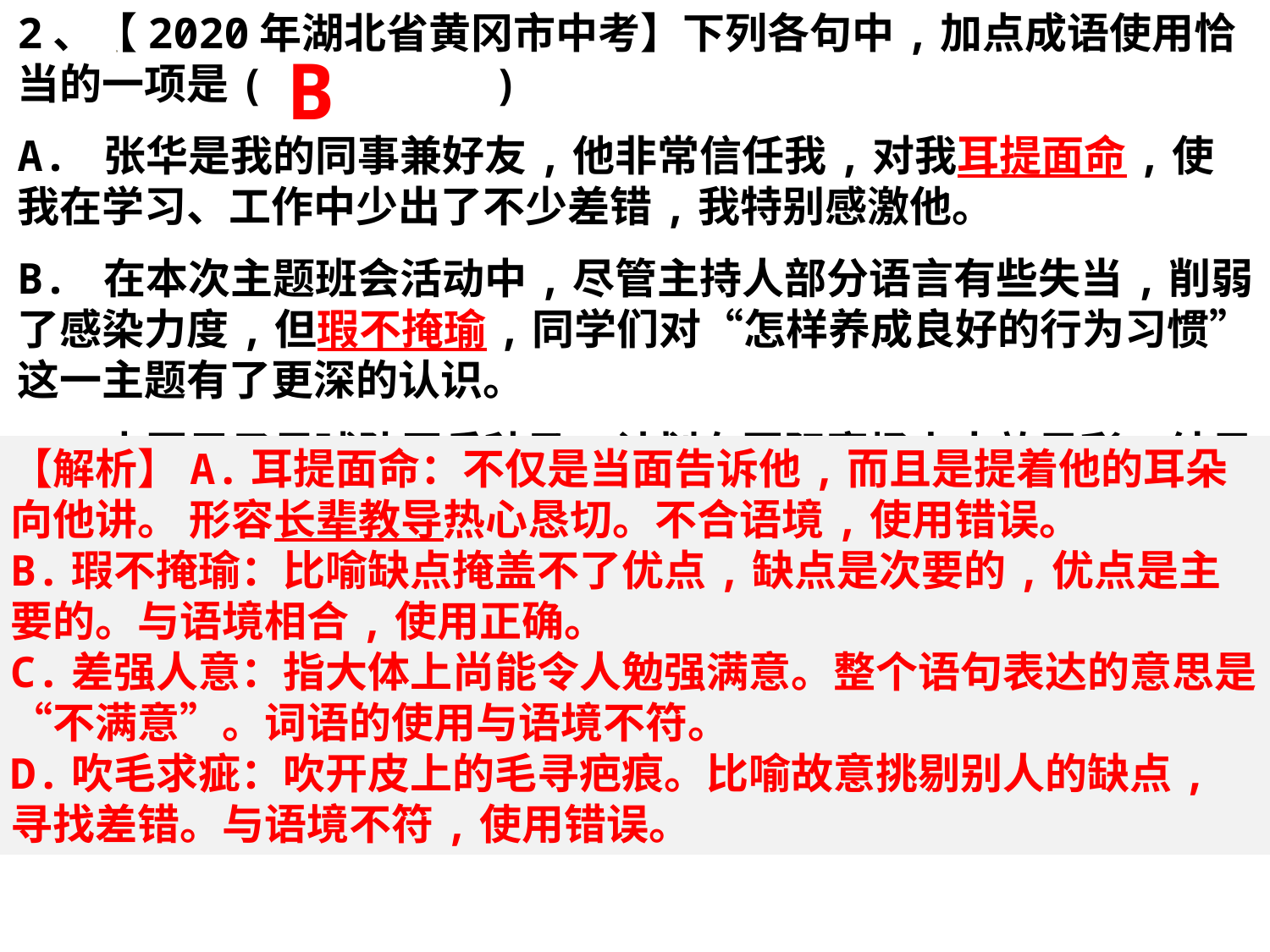

2、【2020年湖北省黄冈市中考】下列各句中,加点成语使用恰当的一项是(         )
A. 张华是我的同事兼好友,他非常信任我,对我耳提面命,使我在学习、工作中少出了不少差错,我特别感激他。
B. 在本次主题班会活动中,尽管主持人部分语言有些失当,削弱了感染力度,但瑕不掩瑜,同学们对“怎样养成良好的行为习惯”这一主题有了更深的认识。
C. 中国男子足球队厉兵秣马,计划在国际赛场上大放异彩,结果却以大比分惨败于国际三流球队,再次让人感到差强人意。
D. 近段时间以来,高中学籍档案造假、冒名顶替上学等事件不断被批露出来,一些知名媒体对此穷追猛打,吹毛求疵。
B
【解析】A.耳提面命：不仅是当面告诉他,而且是提着他的耳朵向他讲。 形容长辈教导热心恳切。不合语境,使用错误。
B.瑕不掩瑜：比喻缺点掩盖不了优点,缺点是次要的,优点是主要的。与语境相合,使用正确。
C.差强人意：指大体上尚能令人勉强满意。整个语句表达的意思是“不满意”。词语的使用与语境不符。
D.吹毛求疵：吹开皮上的毛寻疤痕。比喻故意挑剔别人的缺点,寻找差错。与语境不符,使用错误。